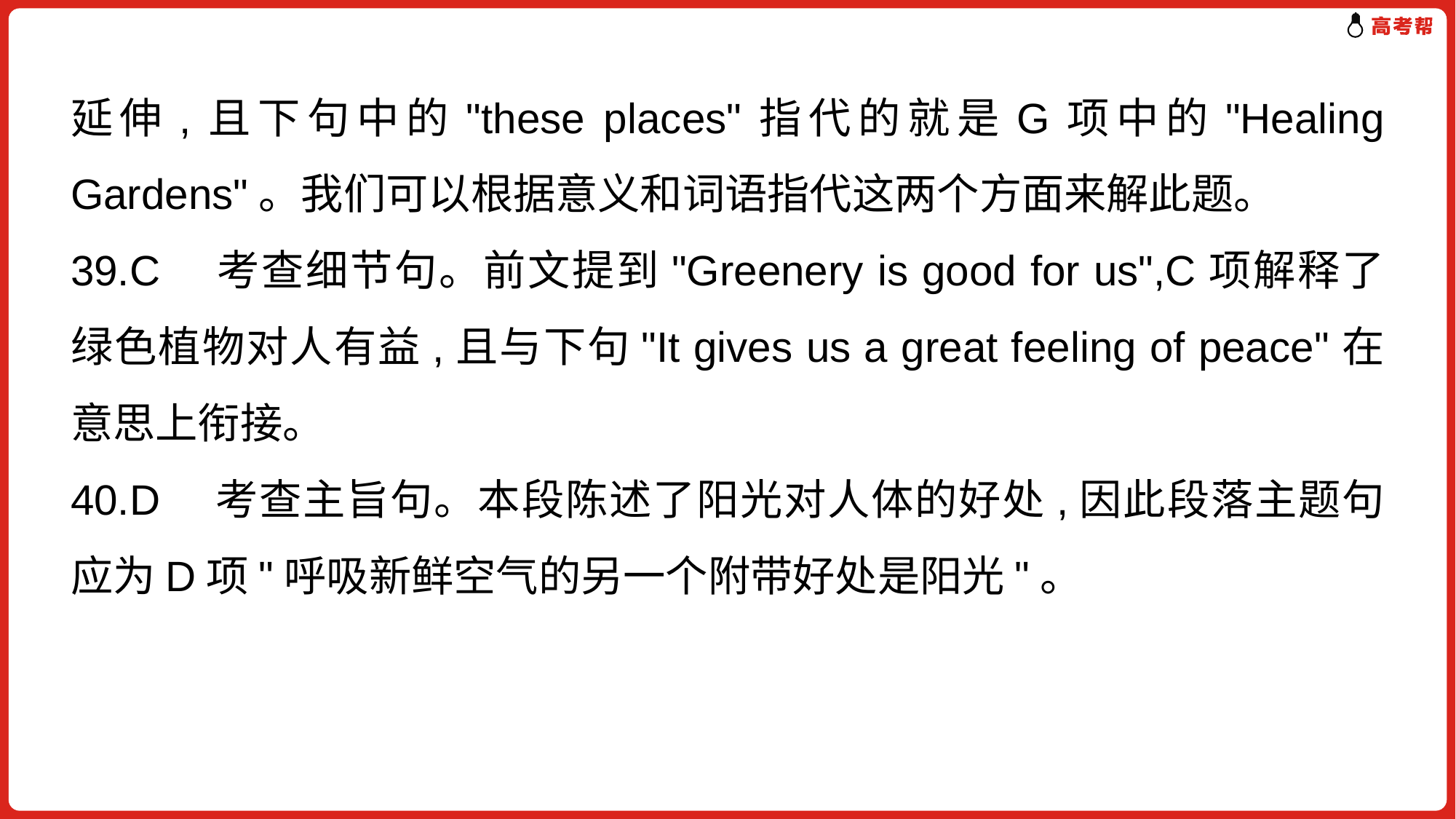

延伸,且下句中的"these places"指代的就是G项中的"Healing Gardens"。我们可以根据意义和词语指代这两个方面来解此题。
39.C　考查细节句。前文提到"Greenery is good for us",C项解释了绿色植物对人有益,且与下句"It gives us a great feeling of peace"在意思上衔接。
40.D　考查主旨句。本段陈述了阳光对人体的好处,因此段落主题句应为D项"呼吸新鲜空气的另一个附带好处是阳光"。